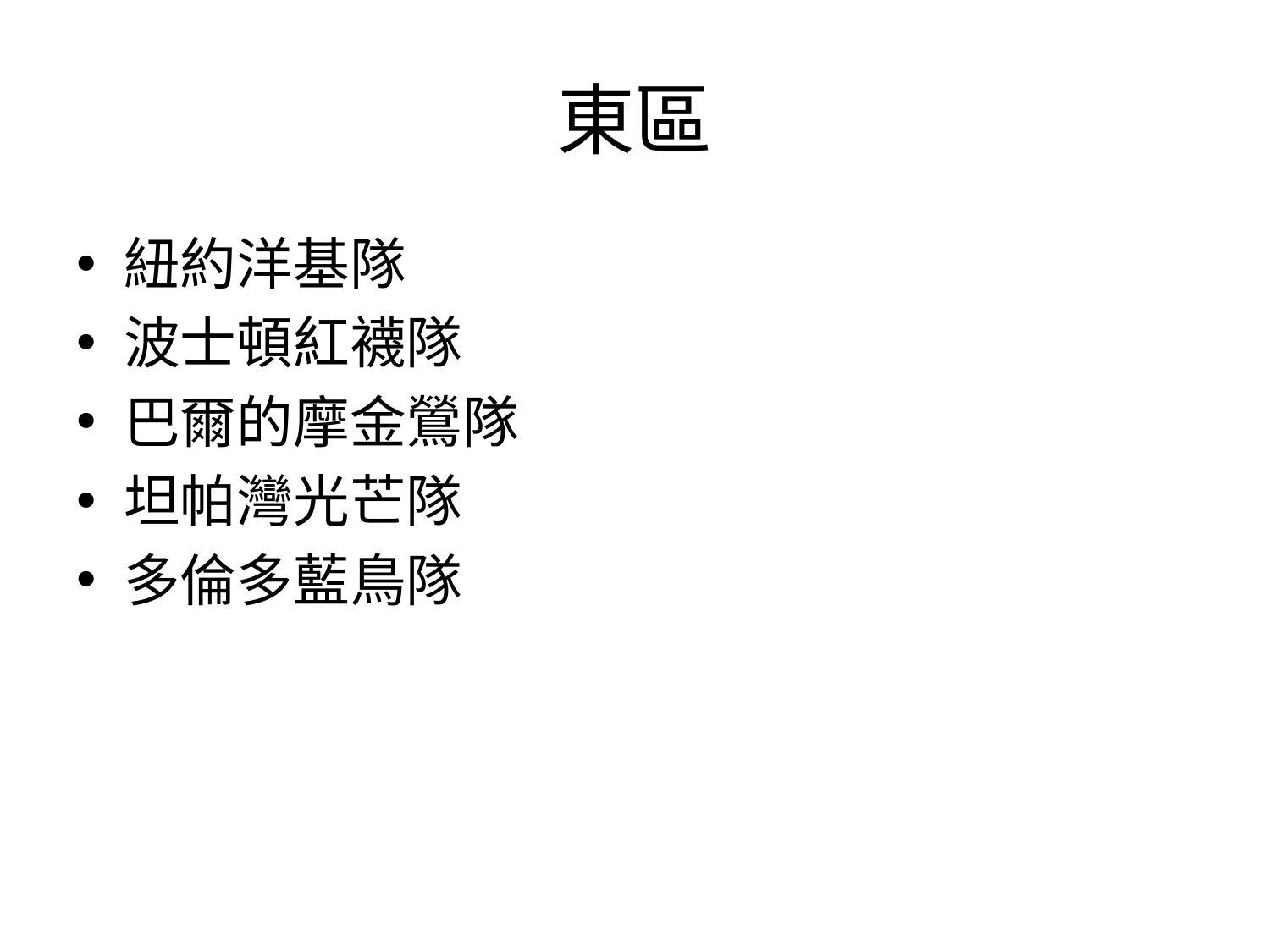

# 東區
紐約洋基隊
波士頓紅襪隊
巴爾的摩金鶯隊
坦帕灣光芒隊
多倫多藍鳥隊